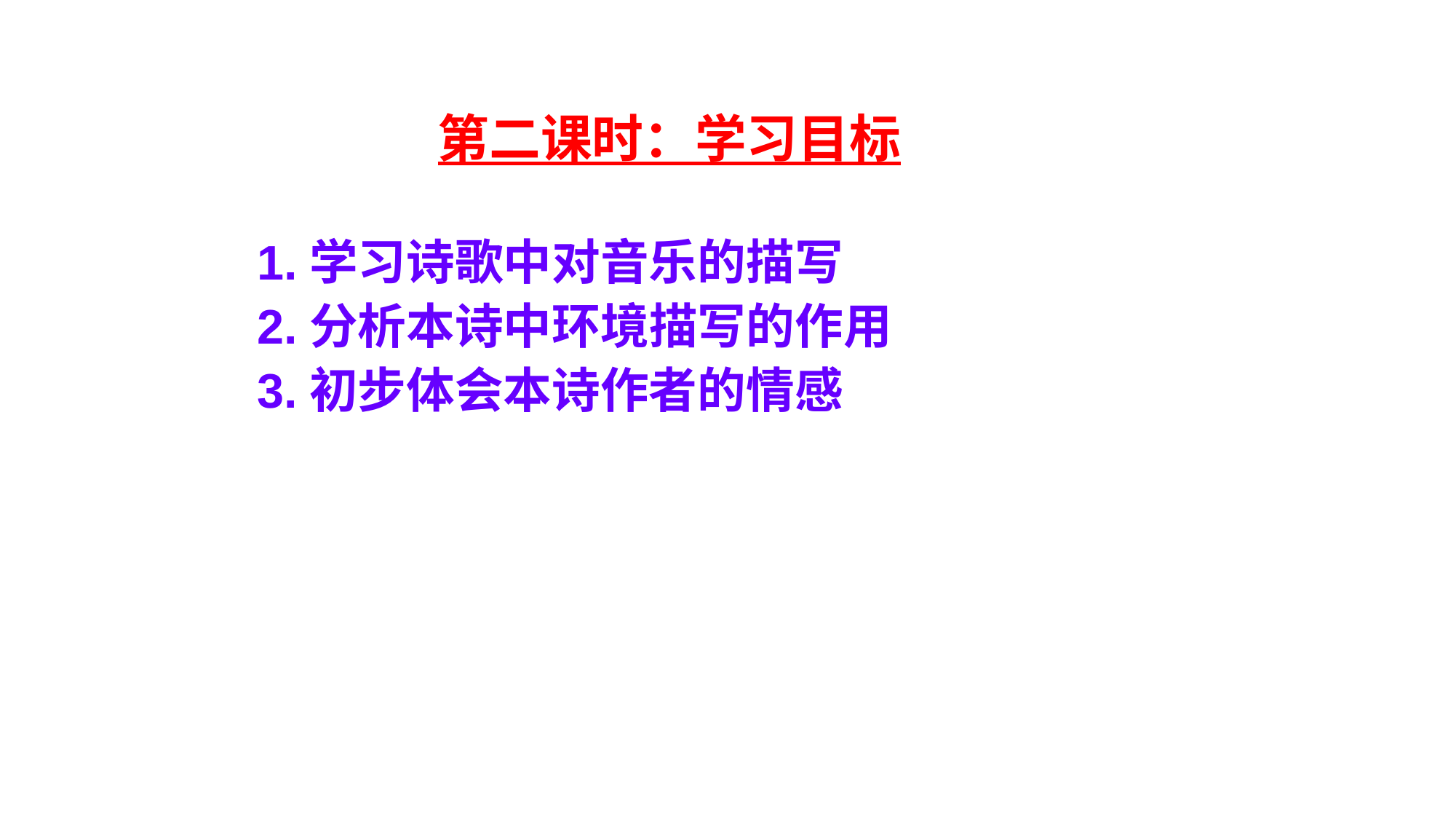

第二课时：学习目标
1.学习诗歌中对音乐的描写
2.分析本诗中环境描写的作用
3.初步体会本诗作者的情感